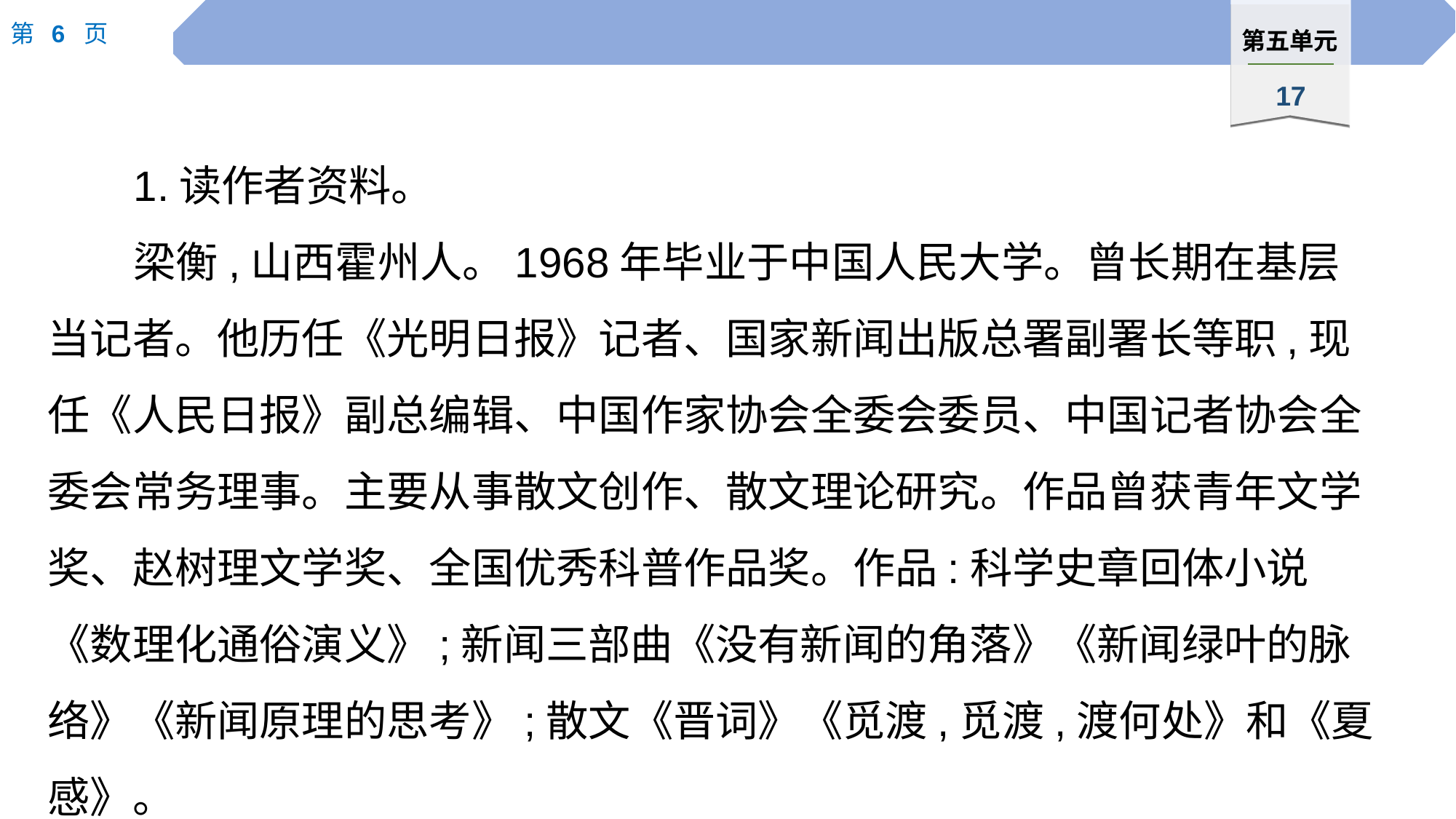

1.读作者资料。
梁衡,山西霍州人。1968年毕业于中国人民大学。曾长期在基层当记者。他历任《光明日报》记者、国家新闻出版总署副署长等职,现任《人民日报》副总编辑、中国作家协会全委会委员、中国记者协会全委会常务理事。主要从事散文创作、散文理论研究。作品曾获青年文学奖、赵树理文学奖、全国优秀科普作品奖。作品:科学史章回体小说《数理化通俗演义》;新闻三部曲《没有新闻的角落》《新闻绿叶的脉络》《新闻原理的思考》;散文《晋词》《觅渡,觅渡,渡何处》和《夏感》。